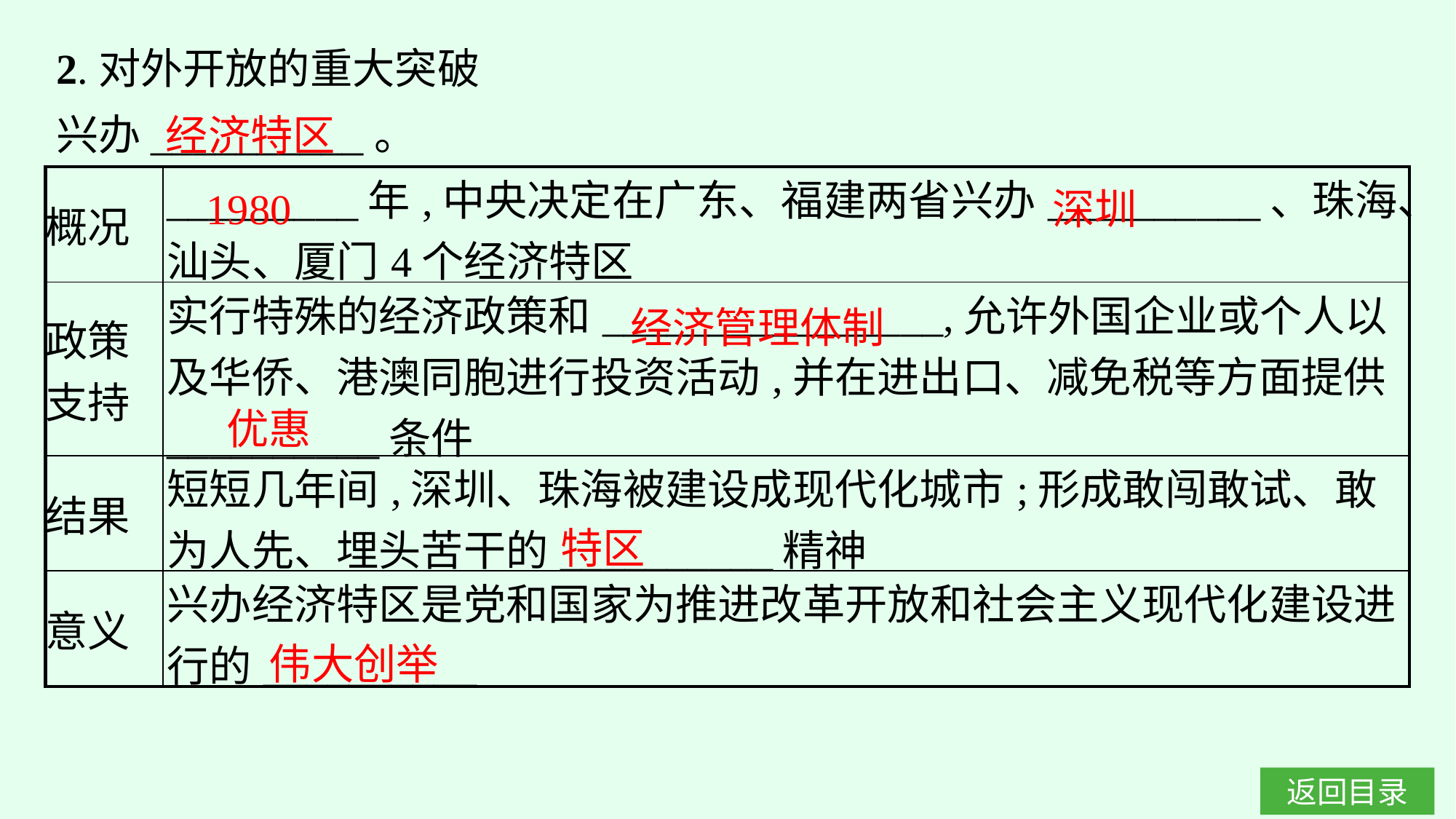

2.对外开放的重大突破
兴办__________。
经济特区
1980
深圳
| 概况 | \_\_\_\_\_\_\_\_\_年,中央决定在广东、福建两省兴办\_\_\_\_\_\_\_\_\_\_、珠海、汕头、厦门4个经济特区 |
| --- | --- |
| 政策 支持 | 实行特殊的经济政策和\_\_\_\_\_\_\_\_\_\_\_\_\_\_\_\_,允许外国企业或个人以及华侨、港澳同胞进行投资活动,并在进出口、减免税等方面提供\_\_\_\_\_\_\_\_\_\_条件 |
| 结果 | 短短几年间,深圳、珠海被建设成现代化城市;形成敢闯敢试、敢为人先、埋头苦干的\_\_\_\_\_\_\_\_\_\_精神 |
| 意义 | 兴办经济特区是党和国家为推进改革开放和社会主义现代化建设进行的\_\_\_\_\_\_\_\_\_\_ |
经济管理体制
优惠
特区
伟大创举